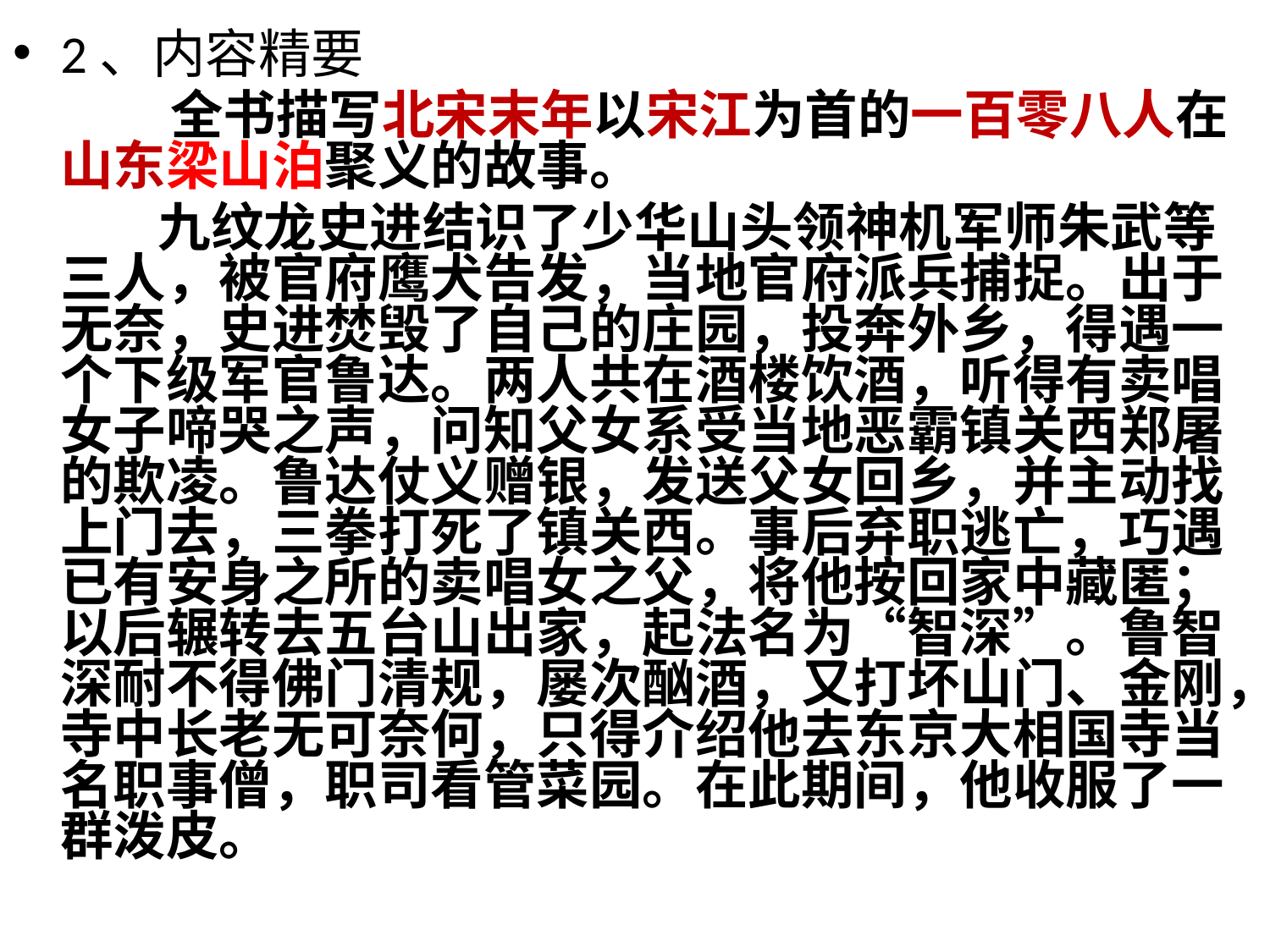

2、内容精要
            全书描写北宋末年以宋江为首的一百零八人在山东梁山泊聚义的故事。
           九纹龙史进结识了少华山头领神机军师朱武等三人，被官府鹰犬告发，当地官府派兵捕捉。出于无奈，史进焚毁了自己的庄园，投奔外乡，得遇一个下级军官鲁达。两人共在酒楼饮酒，听得有卖唱女子啼哭之声，问知父女系受当地恶霸镇关西郑屠的欺凌。鲁达仗义赠银，发送父女回乡，并主动找上门去，三拳打死了镇关西。事后弃职逃亡，巧遇已有安身之所的卖唱女之父，将他按回家中藏匿；以后辗转去五台山出家，起法名为“智深”。鲁智深耐不得佛门清规，屡次酗酒，又打坏山门、金刚，寺中长老无可奈何，只得介绍他去东京大相国寺当名职事僧，职司看管菜园。在此期间，他收服了一群泼皮。